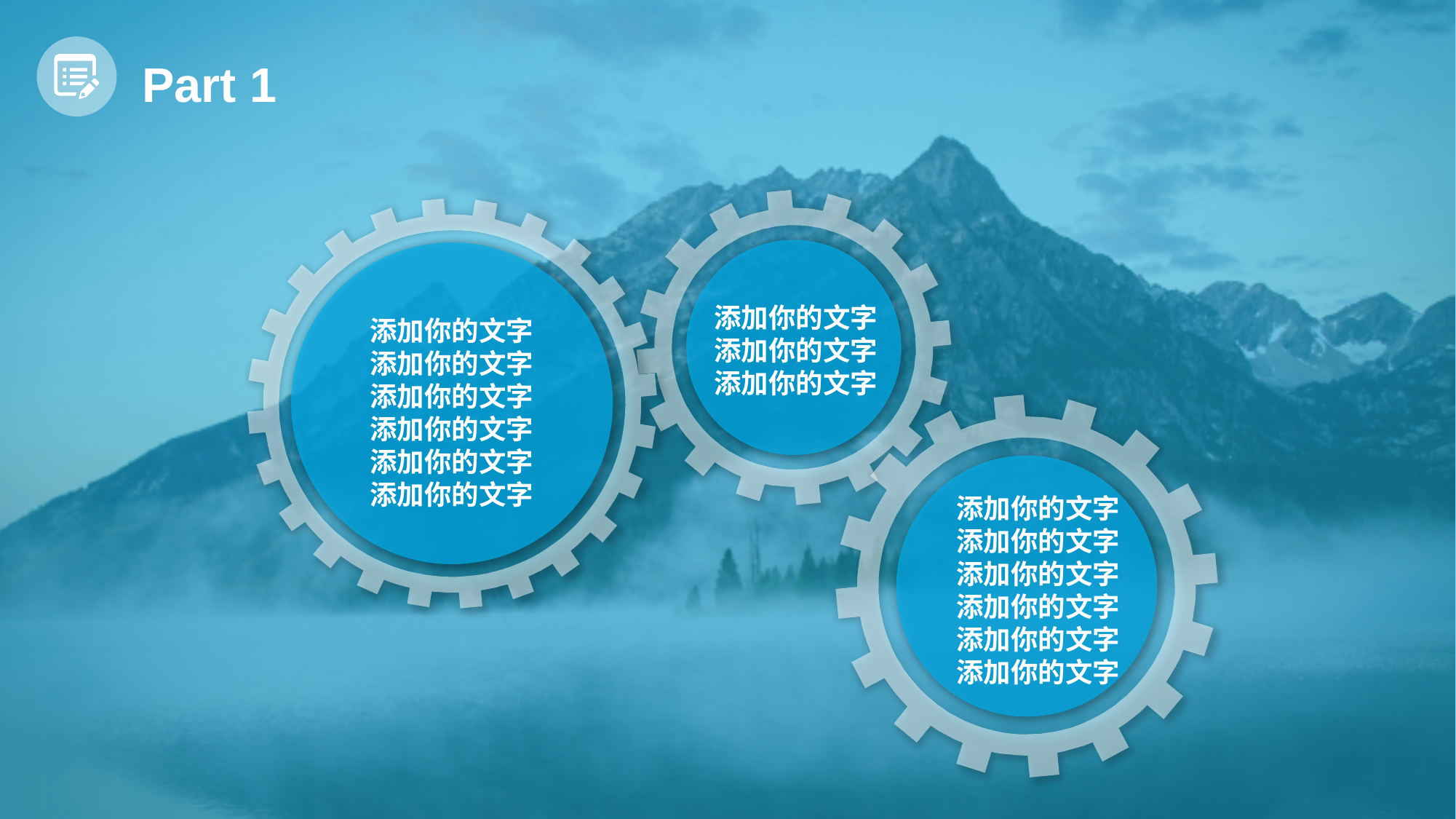

Part 1

添加你的文字
添加你的文字
添加你的文字

添加你的文字
添加你的文字
添加你的文字
添加你的文字
添加你的文字
添加你的文字

添加你的文字
添加你的文字
添加你的文字
添加你的文字
添加你的文字
添加你的文字